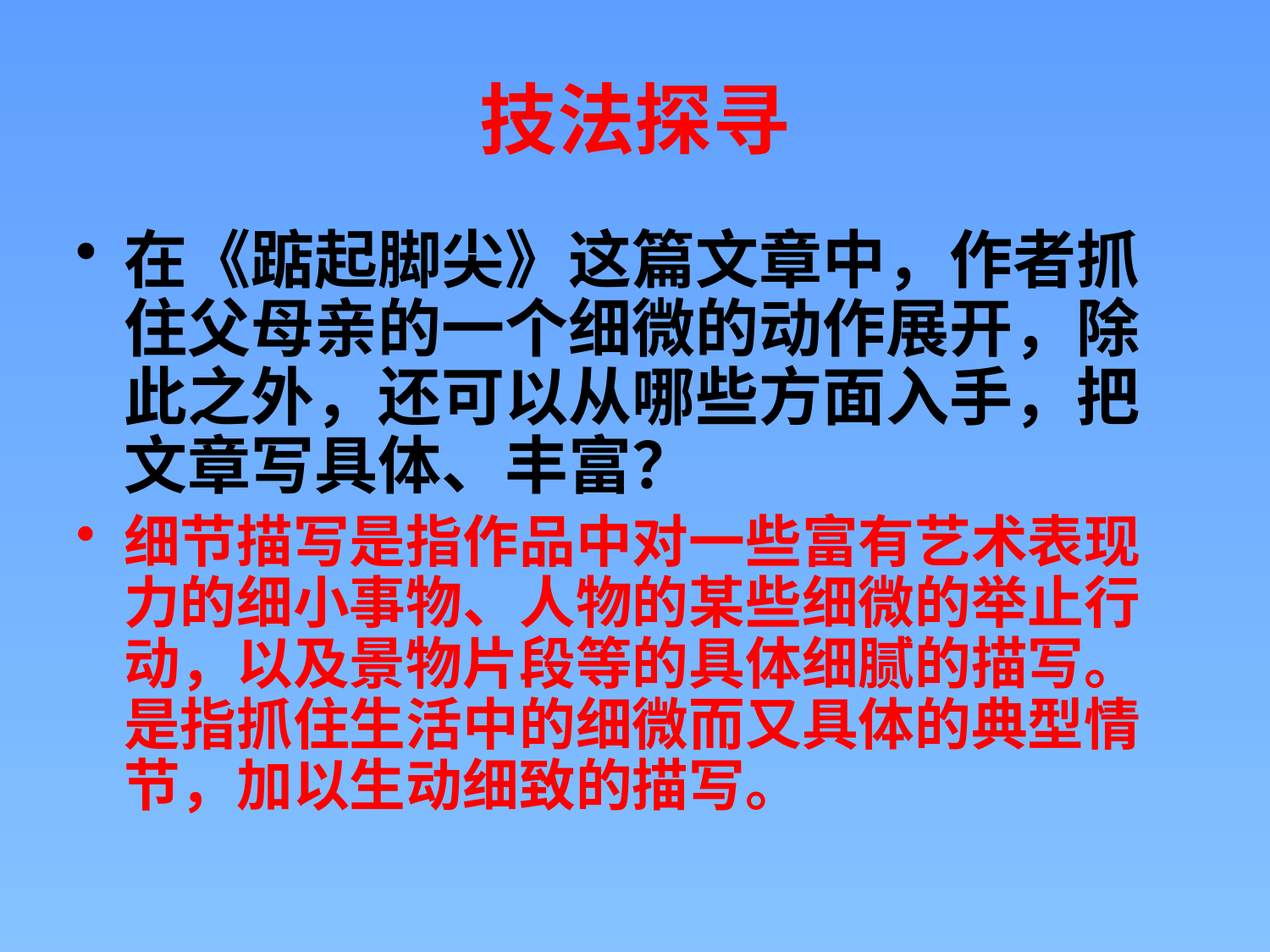

# 技法探寻
在《踮起脚尖》这篇文章中，作者抓住父母亲的一个细微的动作展开，除此之外，还可以从哪些方面入手，把文章写具体、丰富？
细节描写是指作品中对一些富有艺术表现力的细小事物、人物的某些细微的举止行动，以及景物片段等的具体细腻的描写。是指抓住生活中的细微而又具体的典型情节，加以生动细致的描写。